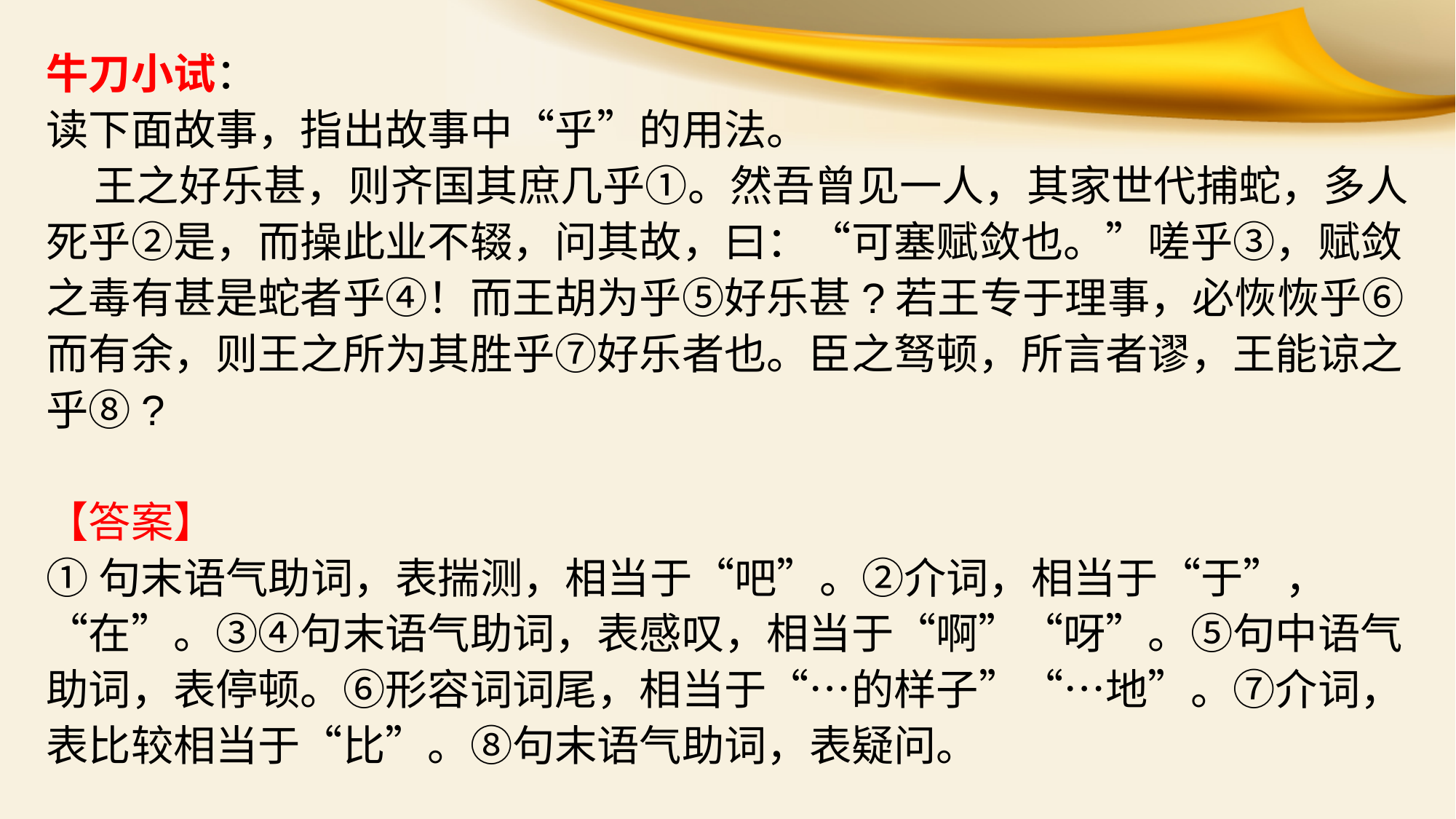

牛刀小试：
读下面故事，指出故事中“乎”的用法。
    王之好乐甚，则齐国其庶几乎①。然吾曾见一人，其家世代捕蛇，多人死乎②是，而操此业不辍，问其故，曰：“可塞赋敛也。”嗟乎③，赋敛之毒有甚是蛇者乎④！而王胡为乎⑤好乐甚?若王专于理事，必恢恢乎⑥而有余，则王之所为其胜乎⑦好乐者也。臣之驽顿，所言者谬，王能谅之乎⑧?

【答案】
①句末语气助词，表揣测，相当于“吧”。②介词，相当于“于”，“在”。③④句末语气助词，表感叹，相当于“啊”“呀”。⑤句中语气助词，表停顿。⑥形容词词尾，相当于“…的样子”“…地”。⑦介词，表比较相当于“比”。⑧句末语气助词，表疑问。